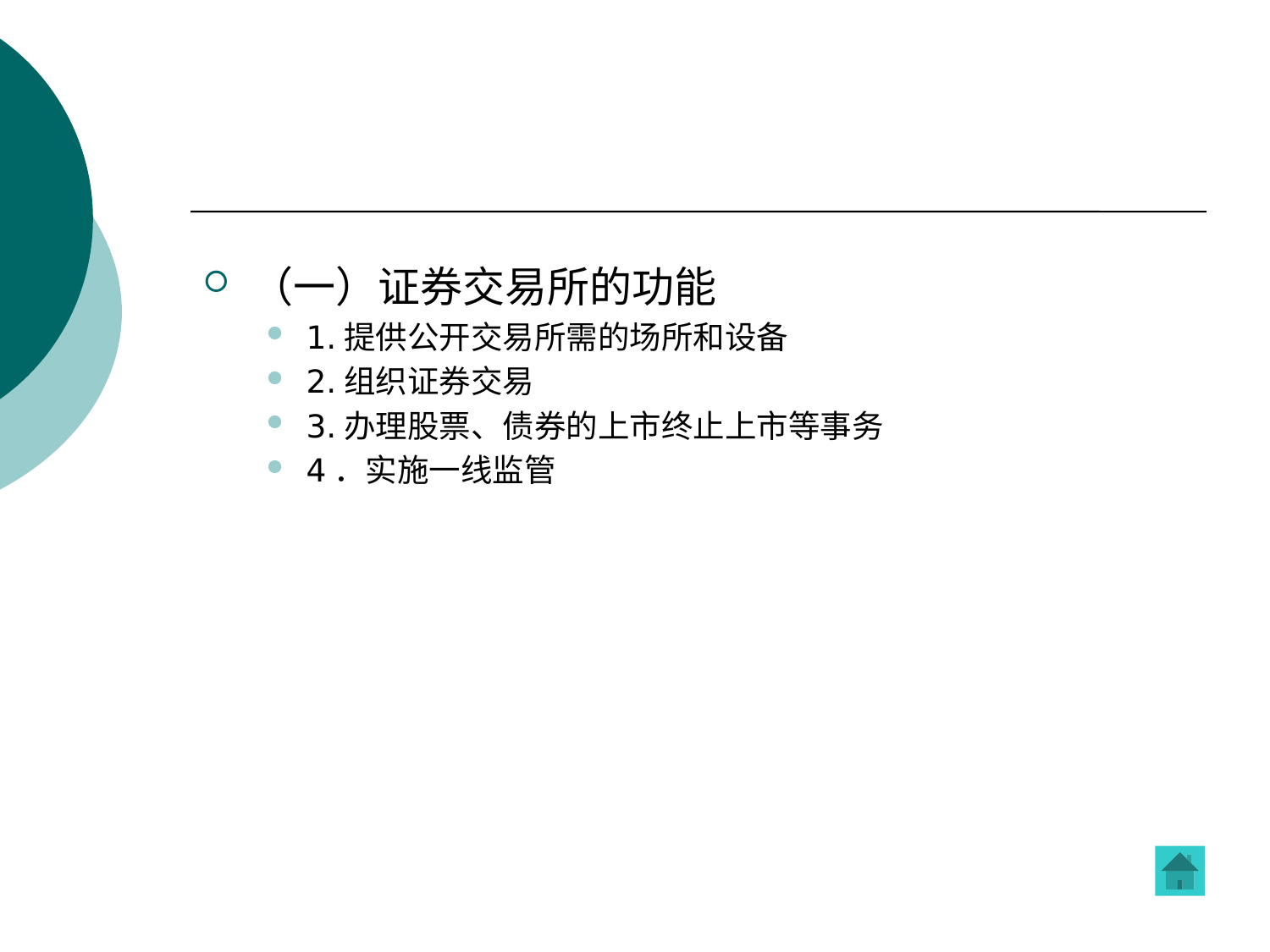

#
（一）证券交易所的功能
1.提供公开交易所需的场所和设备
2.组织证券交易
3.办理股票、债券的上市终止上市等事务
4．实施一线监管